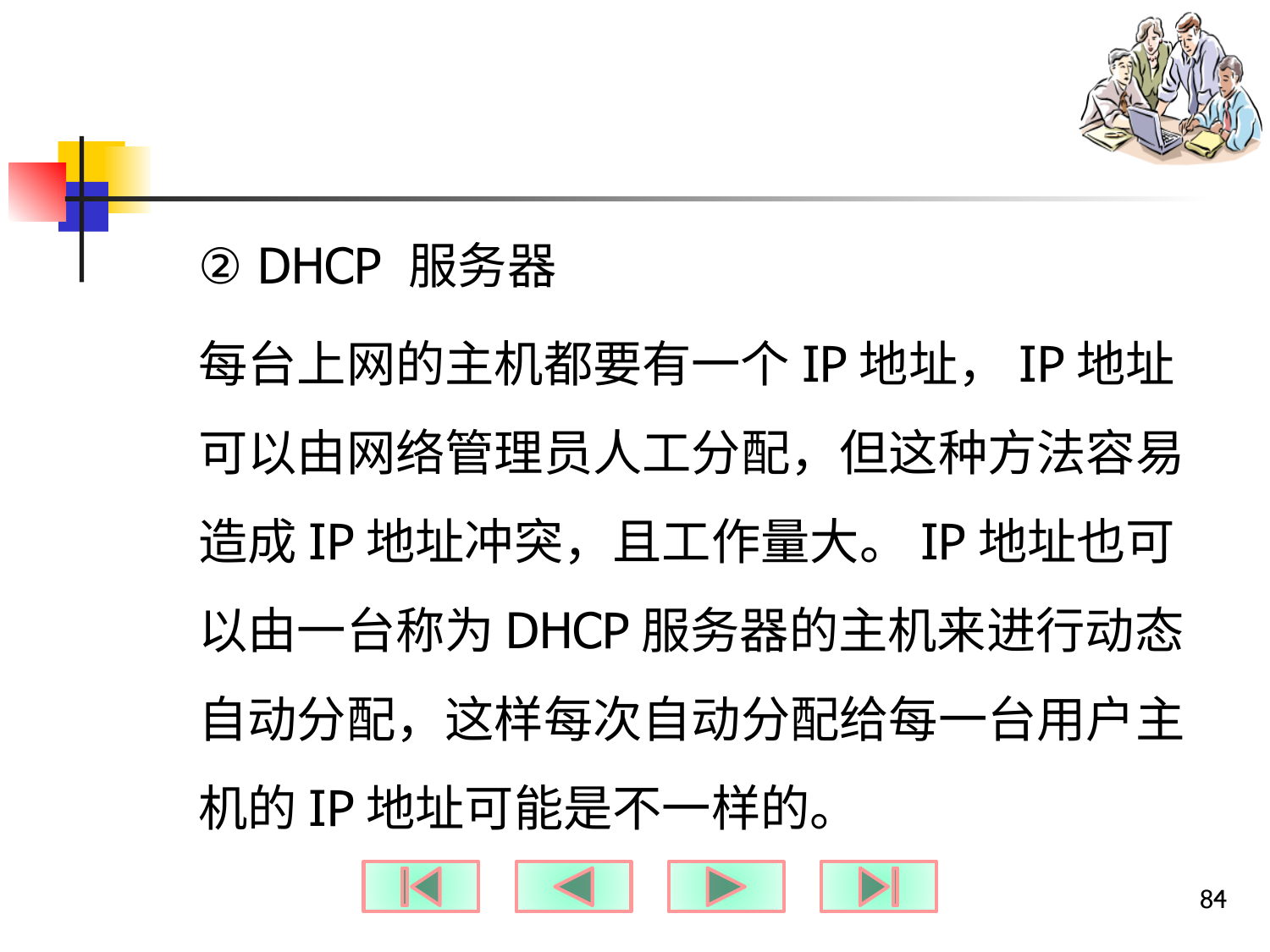

#
② DHCP 服务器
每台上网的主机都要有一个IP地址，IP地址可以由网络管理员人工分配，但这种方法容易造成IP地址冲突，且工作量大。IP地址也可以由一台称为DHCP服务器的主机来进行动态自动分配，这样每次自动分配给每一台用户主机的IP地址可能是不一样的。

84